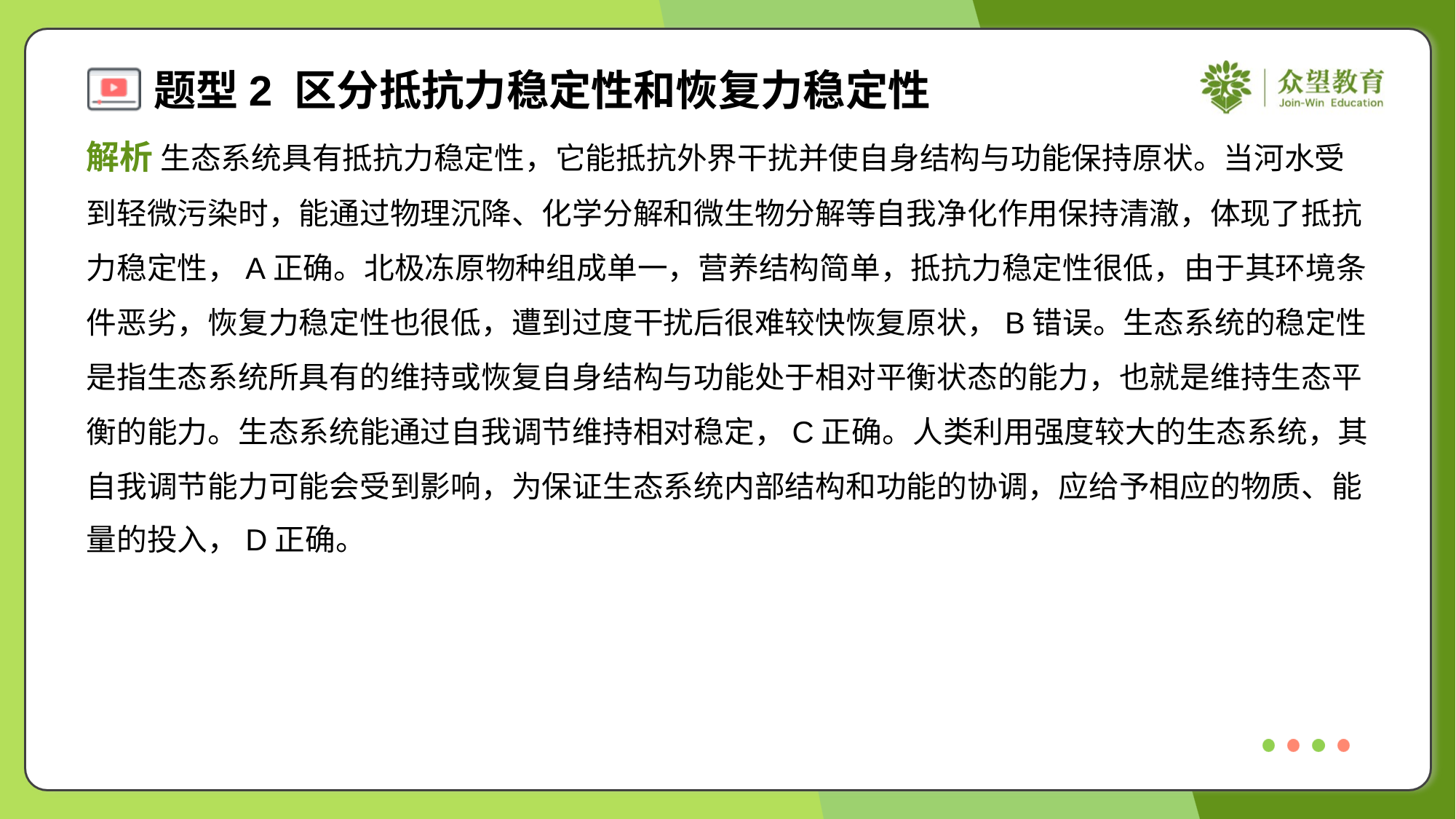

解析 生态系统具有抵抗力稳定性，它能抵抗外界干扰并使自身结构与功能保持原状。当河水受
到轻微污染时，能通过物理沉降、化学分解和微生物分解等自我净化作用保持清澈，体现了抵抗
力稳定性，A正确。北极冻原物种组成单一，营养结构简单，抵抗力稳定性很低，由于其环境条
件恶劣，恢复力稳定性也很低，遭到过度干扰后很难较快恢复原状，B错误。生态系统的稳定性
是指生态系统所具有的维持或恢复自身结构与功能处于相对平衡状态的能力，也就是维持生态平
衡的能力。生态系统能通过自我调节维持相对稳定，C正确。人类利用强度较大的生态系统，其
自我调节能力可能会受到影响，为保证生态系统内部结构和功能的协调，应给予相应的物质、能
量的投入，D正确。